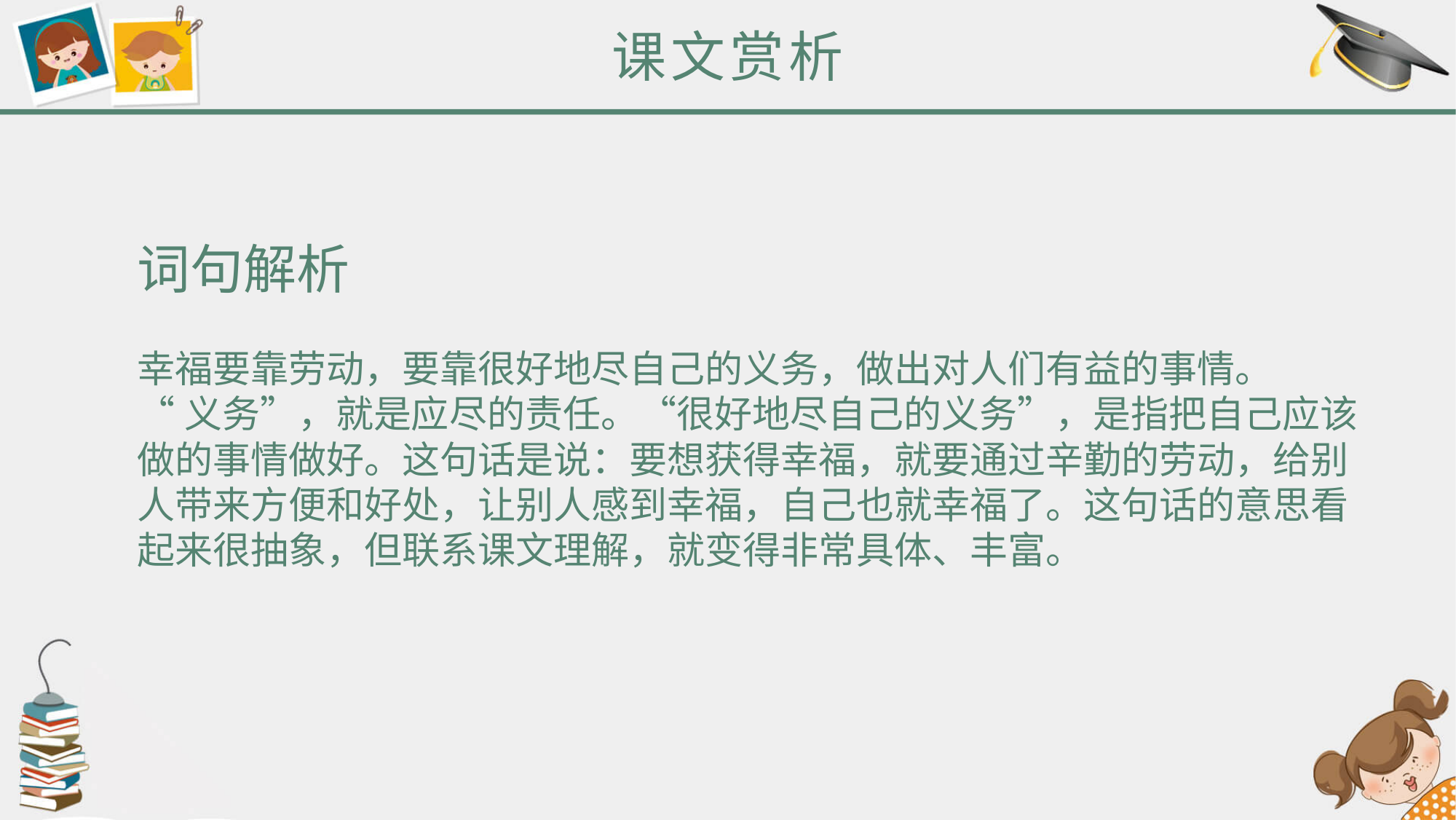

课文赏析

词句解析

幸福要靠劳动，要靠很好地尽自己的义务，做出对人们有益的事情。
“义务”，就是应尽的责任。“很好地尽自己的义务”，是指把自己应该做的事情做好。这句话是说：要想获得幸福，就要通过辛勤的劳动，给别人带来方便和好处，让别人感到幸福，自己也就幸福了。这句话的意思看起来很抽象，但联系课文理解，就变得非常具体、丰富。